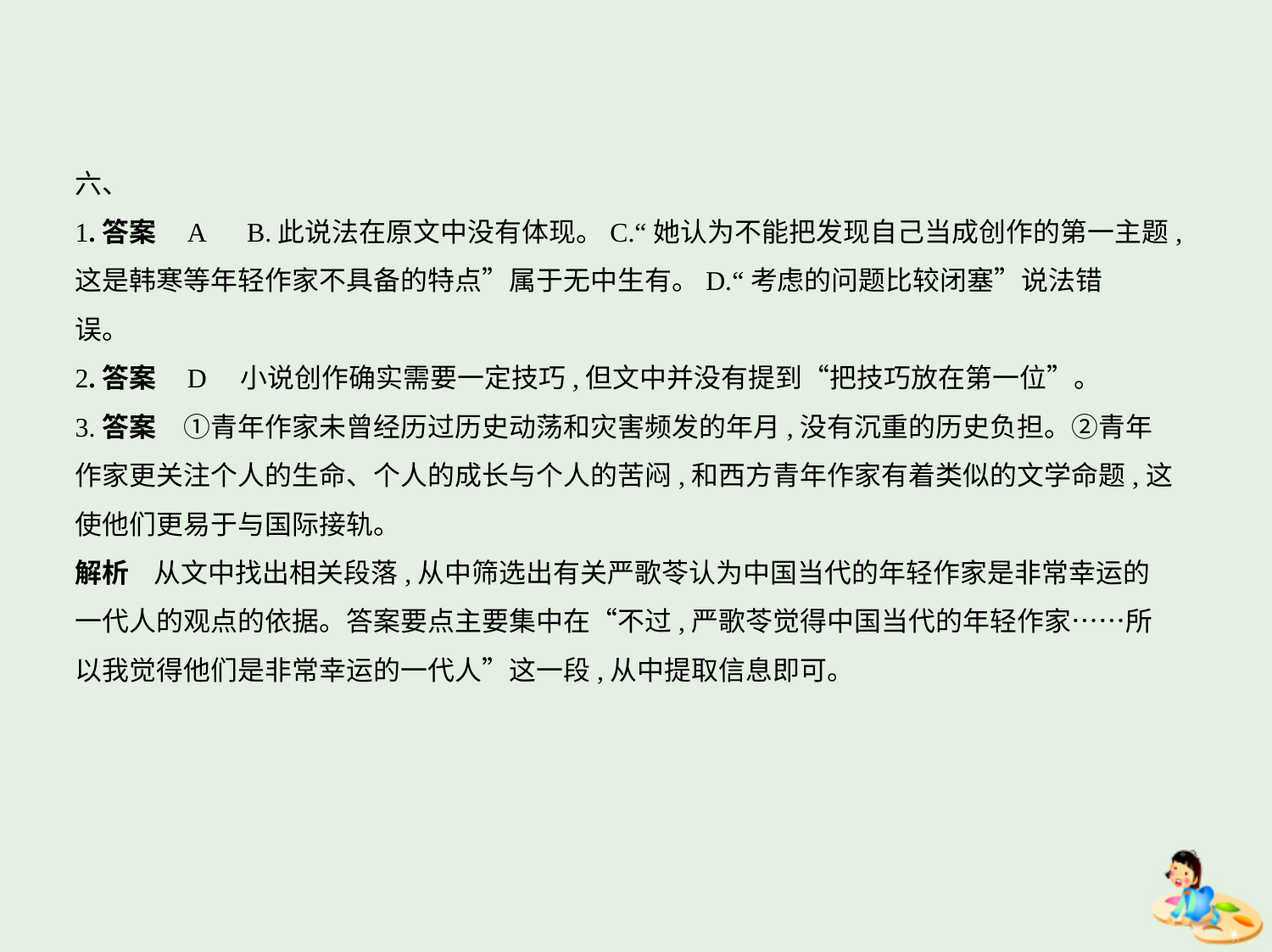

六、
1.答案    A　B.此说法在原文中没有体现。C.“她认为不能把发现自己当成创作的第一主题,
这是韩寒等年轻作家不具备的特点”属于无中生有。D.“考虑的问题比较闭塞”说法错
误。
2.答案    D　小说创作确实需要一定技巧,但文中并没有提到“把技巧放在第一位”。
3.答案　①青年作家未曾经历过历史动荡和灾害频发的年月,没有沉重的历史负担。②青年
作家更关注个人的生命、个人的成长与个人的苦闷,和西方青年作家有着类似的文学命题,这
使他们更易于与国际接轨。
解析    从文中找出相关段落,从中筛选出有关严歌苓认为中国当代的年轻作家是非常幸运的
一代人的观点的依据。答案要点主要集中在“不过,严歌苓觉得中国当代的年轻作家……所
以我觉得他们是非常幸运的一代人”这一段,从中提取信息即可。